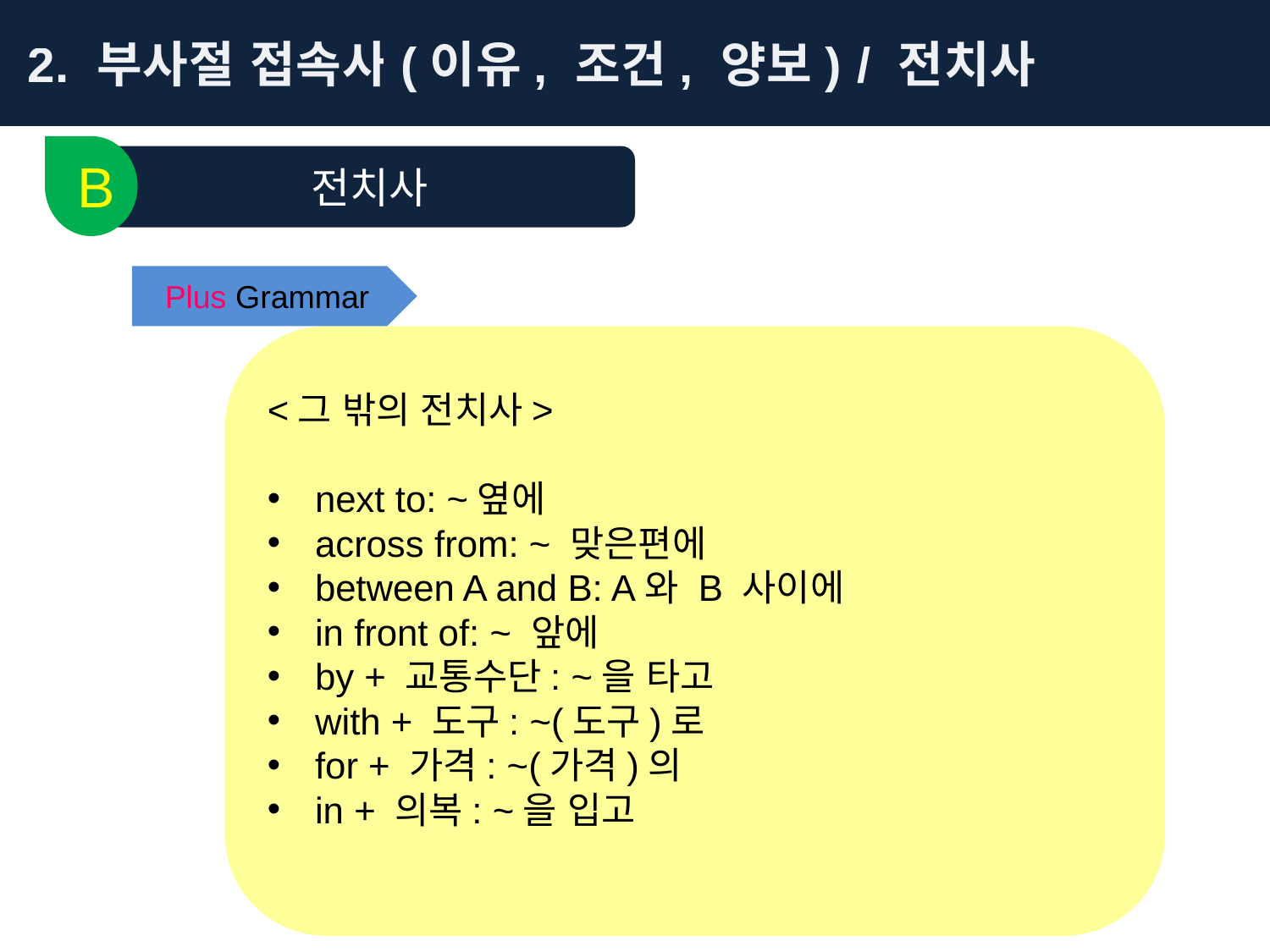

2. 부사절 접속사(이유, 조건, 양보) / 전치사

B
전치사
Plus Grammar
<그 밖의 전치사>

next to: ~옆에
across from: ~ 맞은편에
between A and B: A와 B 사이에
in front of: ~ 앞에
by + 교통수단: ~을 타고
with + 도구: ~(도구)로
for + 가격: ~(가격)의
in + 의복: ~을 입고